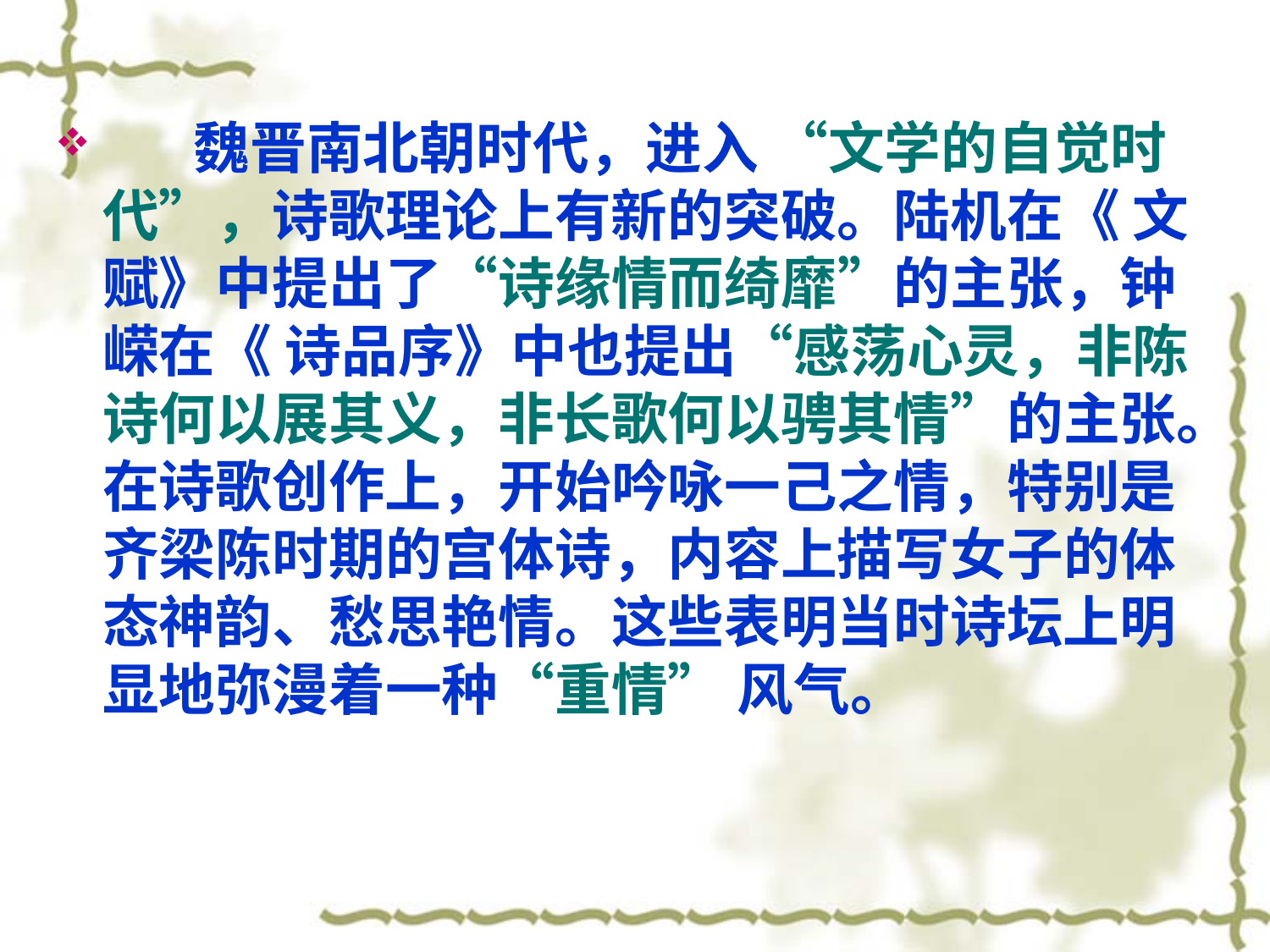

#
      魏晋南北朝时代，进入 “文学的自觉时代”，诗歌理论上有新的突破。陆机在《 文赋》中提出了“诗缘情而绮靡”的主张，钟嵘在《 诗品序》中也提出“感荡心灵，非陈诗何以展其义，非长歌何以骋其情”的主张。在诗歌创作上，开始吟咏一己之情，特别是齐梁陈时期的宫体诗，内容上描写女子的体态神韵、愁思艳情。这些表明当时诗坛上明显地弥漫着一种“重情” 风气。